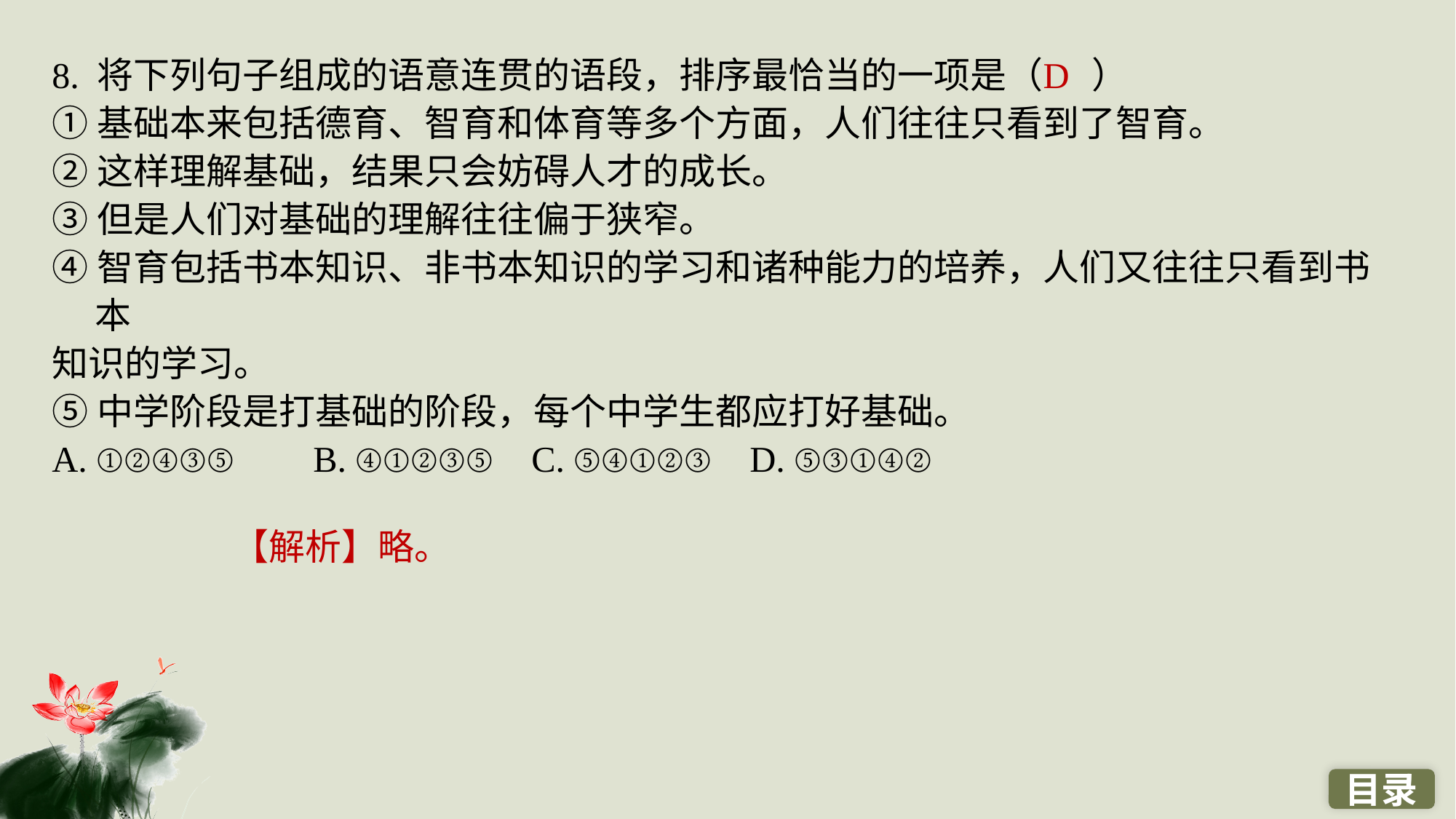

8. 将下列句子组成的语意连贯的语段，排序最恰当的一项是（      ）
①基础本来包括德育、智育和体育等多个方面，人们往往只看到了智育。
②这样理解基础，结果只会妨碍人才的成长。
③但是人们对基础的理解往往偏于狭窄。
④智育包括书本知识、非书本知识的学习和诸种能力的培养，人们又往往只看到书本
知识的学习。
⑤中学阶段是打基础的阶段，每个中学生都应打好基础。
A. ①②④③⑤ 	B. ④①②③⑤ 	C. ⑤④①②③ 	D. ⑤③①④②
D
【解析】略。